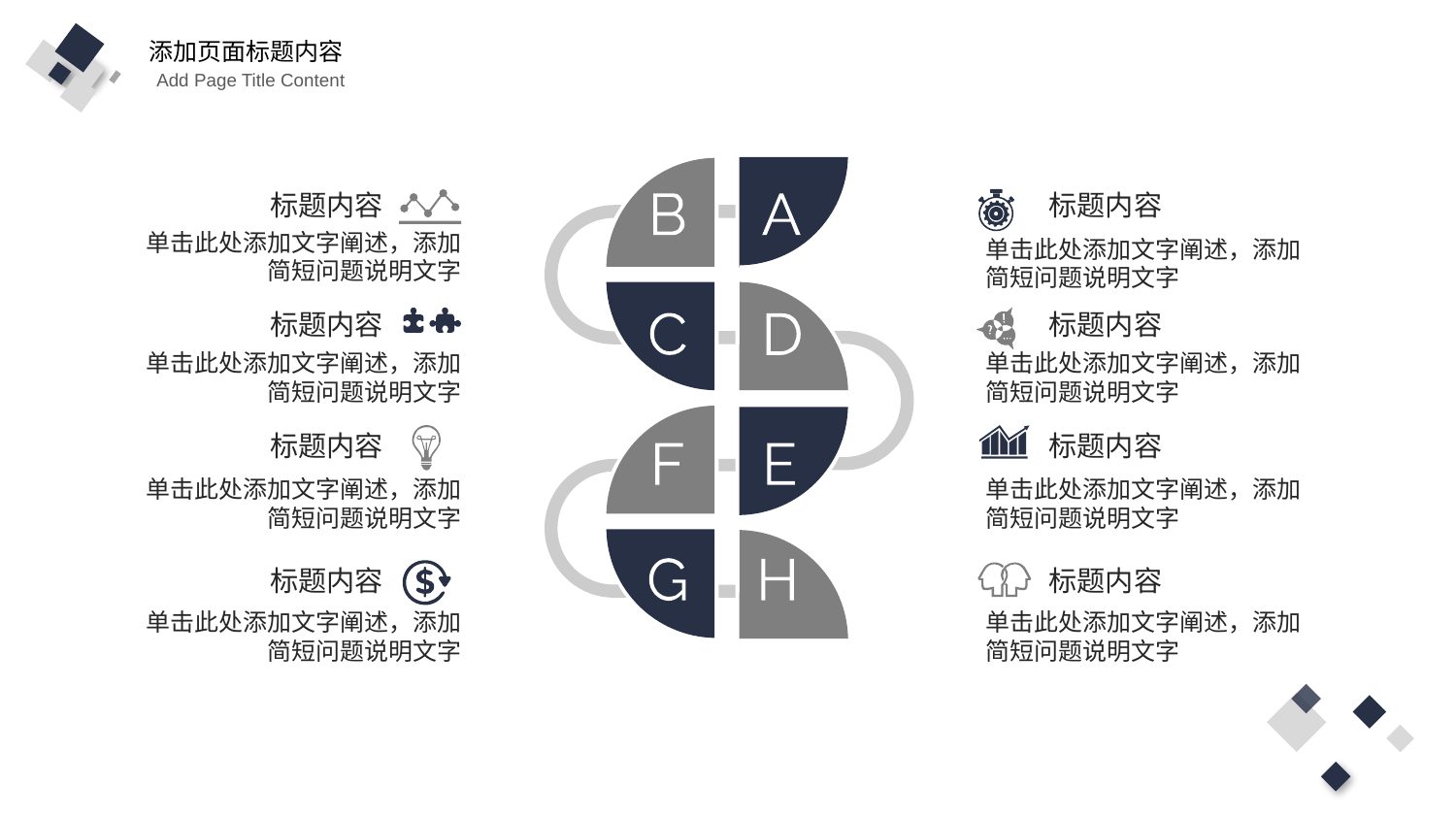

添加页面标题内容

Add Page Title Content

标题内容
标题内容

单击此处添加文字阐述，添加简短问题说明文字
单击此处添加文字阐述，添加简短问题说明文字
标题内容
标题内容

单击此处添加文字阐述，添加简短问题说明文字
单击此处添加文字阐述，添加简短问题说明文字
标题内容
标题内容

单击此处添加文字阐述，添加简短问题说明文字
单击此处添加文字阐述，添加简短问题说明文字
标题内容
标题内容

单击此处添加文字阐述，添加简短问题说明文字
单击此处添加文字阐述，添加简短问题说明文字